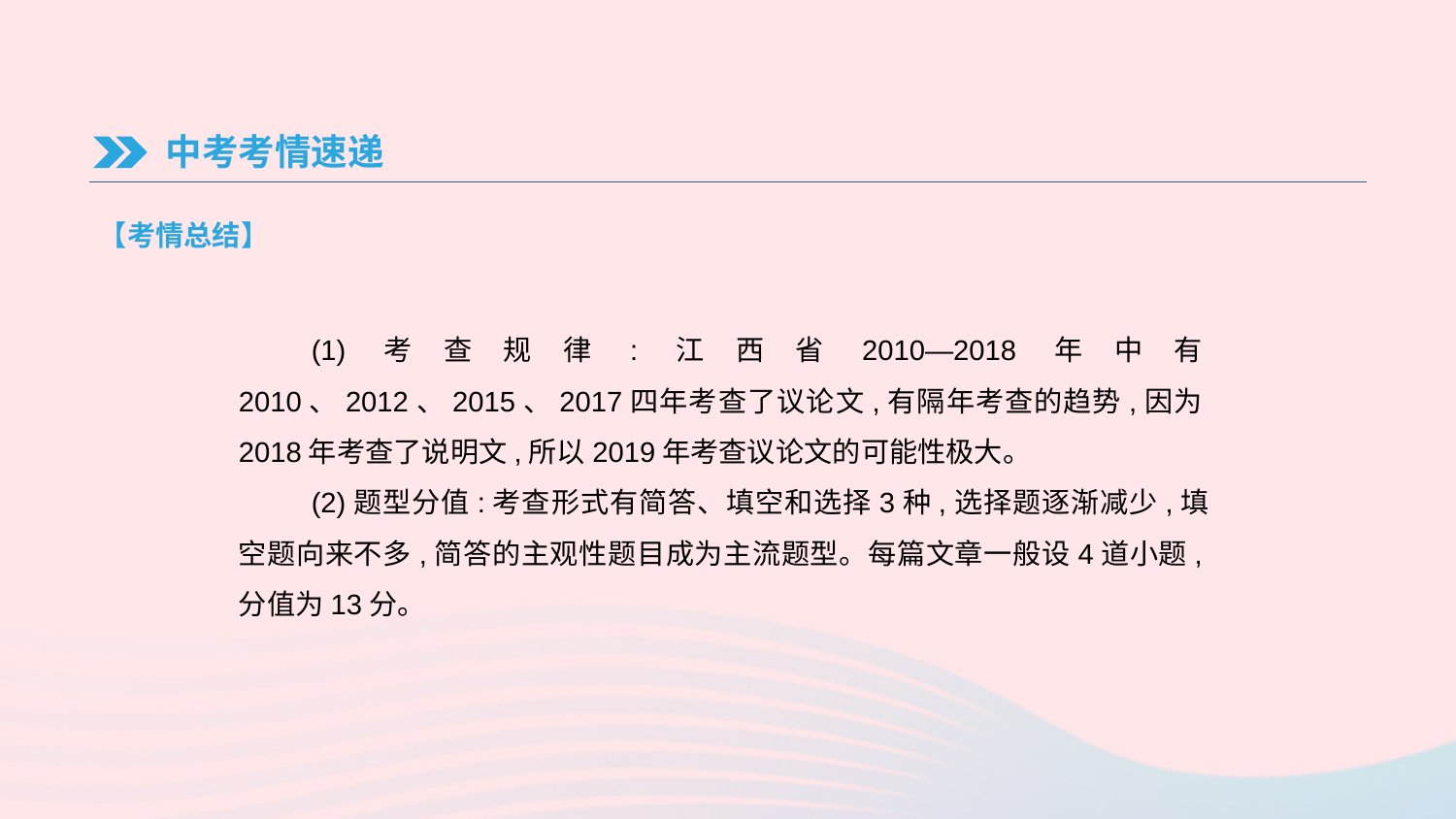

中考考情速递

【考情总结】
(1)考查规律:江西省2010—2018年中有2010、2012、2015、2017四年考查了议论文,有隔年考查的趋势,因为2018年考查了说明文,所以2019年考查议论文的可能性极大。
(2)题型分值:考查形式有简答、填空和选择3种,选择题逐渐减少,填空题向来不多,简答的主观性题目成为主流题型。每篇文章一般设4道小题,分值为13分。